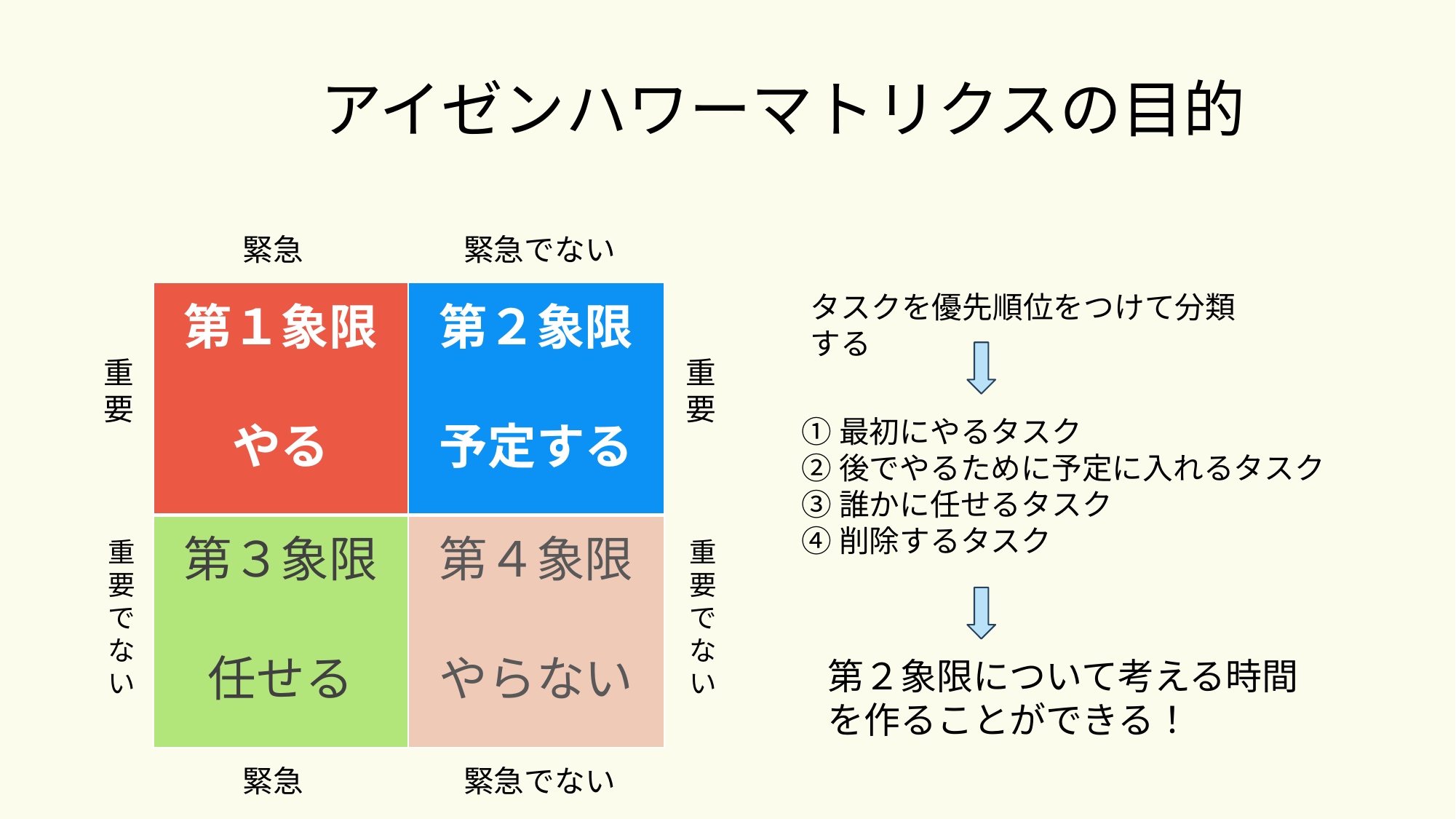

# アイゼンハワーマトリクスの目的
緊急
緊急でない
| 第１象限 やる | 第２象限 予定する |
| --- | --- |
| 第３象限 任せる | 第４象限 やらない |
タスクを優先順位をつけて分類する

重要
重要
①最初にやるタスク
②後でやるために予定に入れるタスク
③誰かに任せるタスク
④削除するタスク
重要でない
重要でない

第２象限について考える時間を作ることができる！
緊急
緊急でない